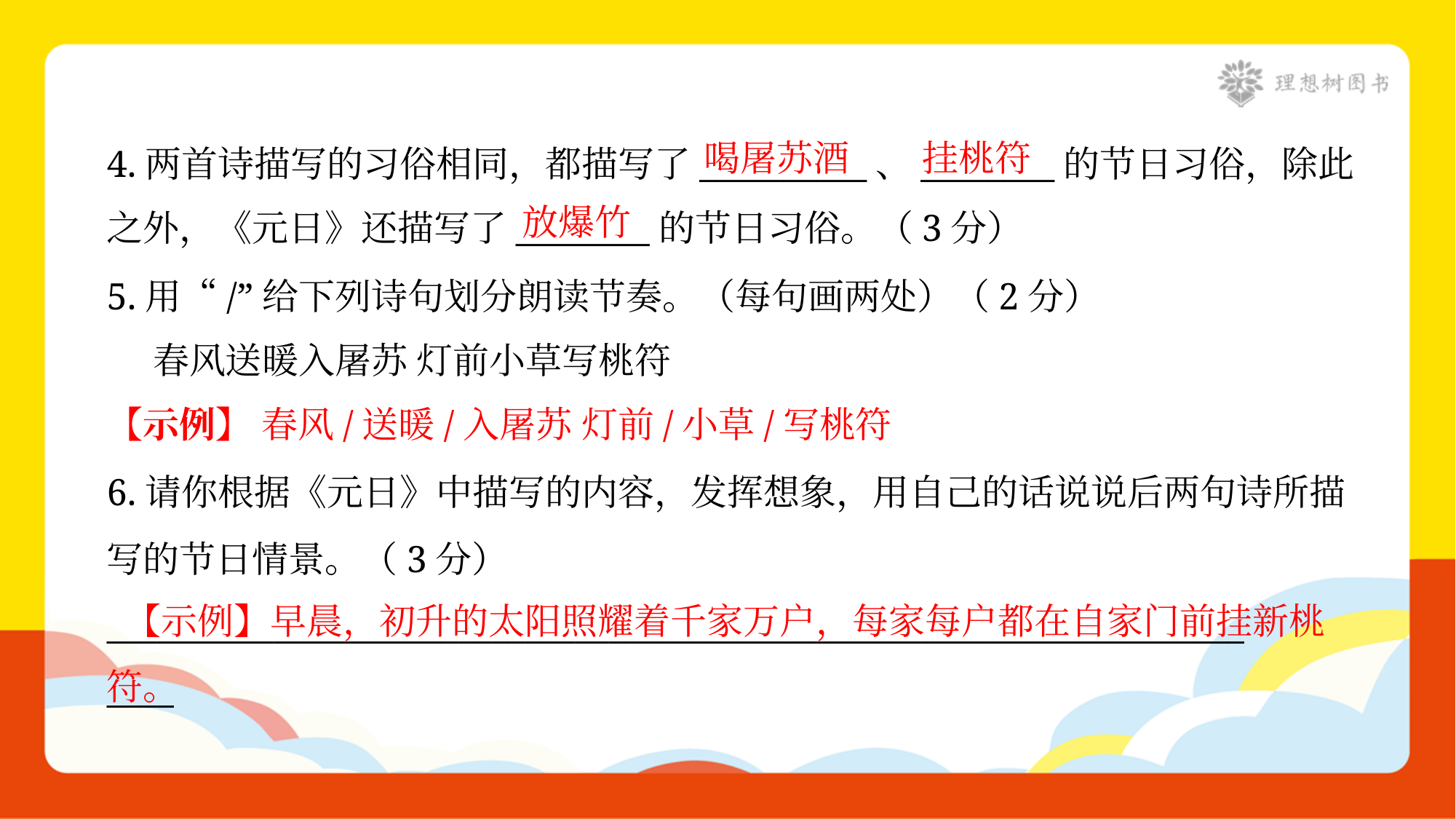

喝屠苏酒
挂桃符
4.两首诗描写的习俗相同，都描写了__________、________的节日习俗，除此
之外，《元日》还描写了________的节日习俗。（3分）
放爆竹
5.用“/”给下列诗句划分朗读节奏。（每句画两处）（2分）
    春风送暖入屠苏 灯前小草写桃符
【示例】 春风/送暖/入屠苏 灯前/小草/写桃符
6.请你根据《元日》中描写的内容，发挥想象，用自己的话说说后两句诗所描
写的节日情景。（3分）
____________________________________________________________________
____
【示例】早晨，初升的太阳照耀着千家万户，每家每户都在自家门前挂新桃符。